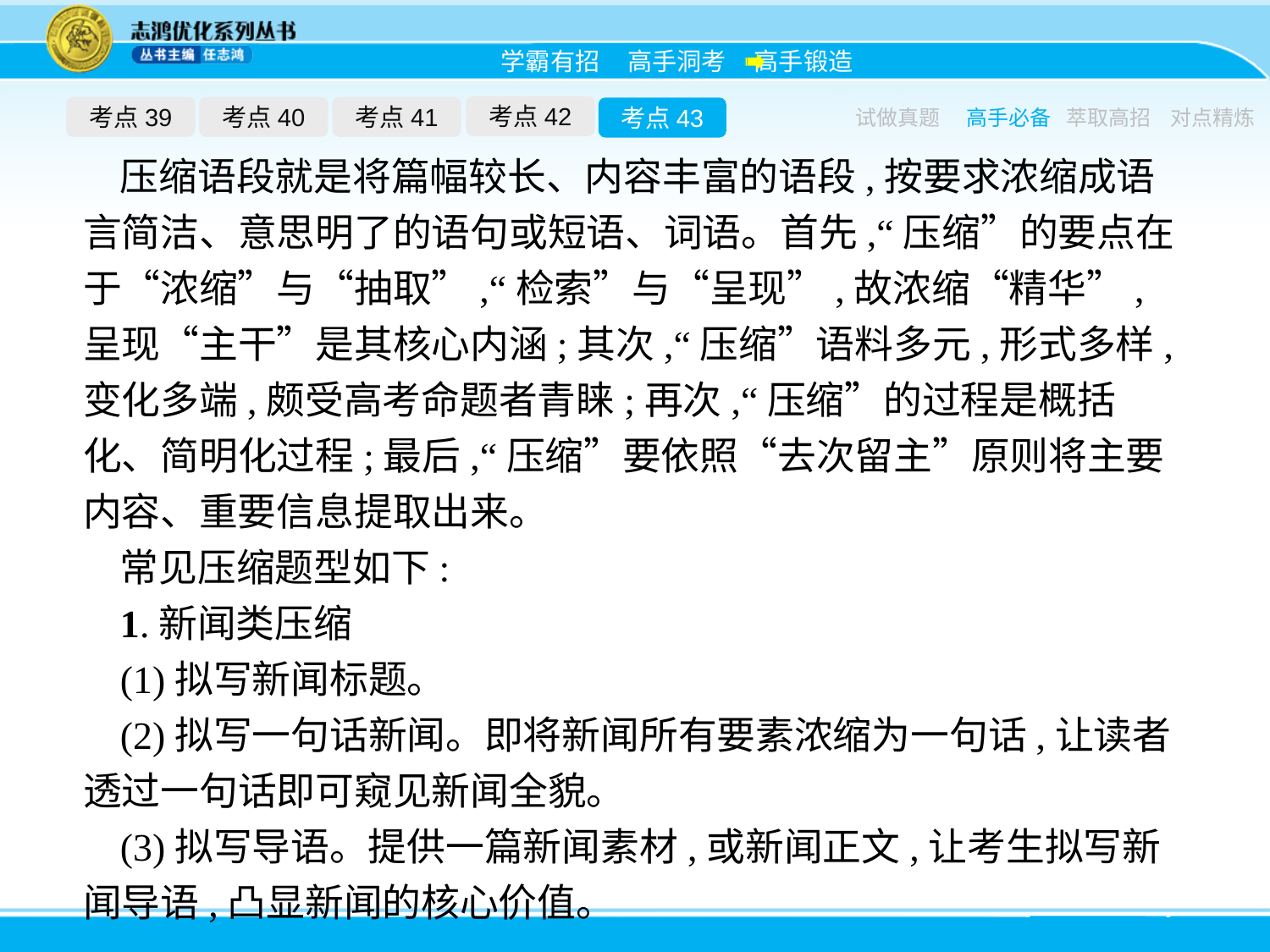

考点42
考点39
考点40
考点41
考点43
试做真题
高手必备
萃取高招
对点精炼
压缩语段就是将篇幅较长、内容丰富的语段,按要求浓缩成语言简洁、意思明了的语句或短语、词语。首先,“压缩”的要点在于“浓缩”与“抽取”,“检索”与“呈现”,故浓缩“精华”,呈现“主干”是其核心内涵;其次,“压缩”语料多元,形式多样,变化多端,颇受高考命题者青睐;再次,“压缩”的过程是概括化、简明化过程;最后,“压缩”要依照“去次留主”原则将主要内容、重要信息提取出来。
常见压缩题型如下:
1.新闻类压缩
(1)拟写新闻标题。
(2)拟写一句话新闻。即将新闻所有要素浓缩为一句话,让读者透过一句话即可窥见新闻全貌。
(3)拟写导语。提供一篇新闻素材,或新闻正文,让考生拟写新闻导语,凸显新闻的核心价值。